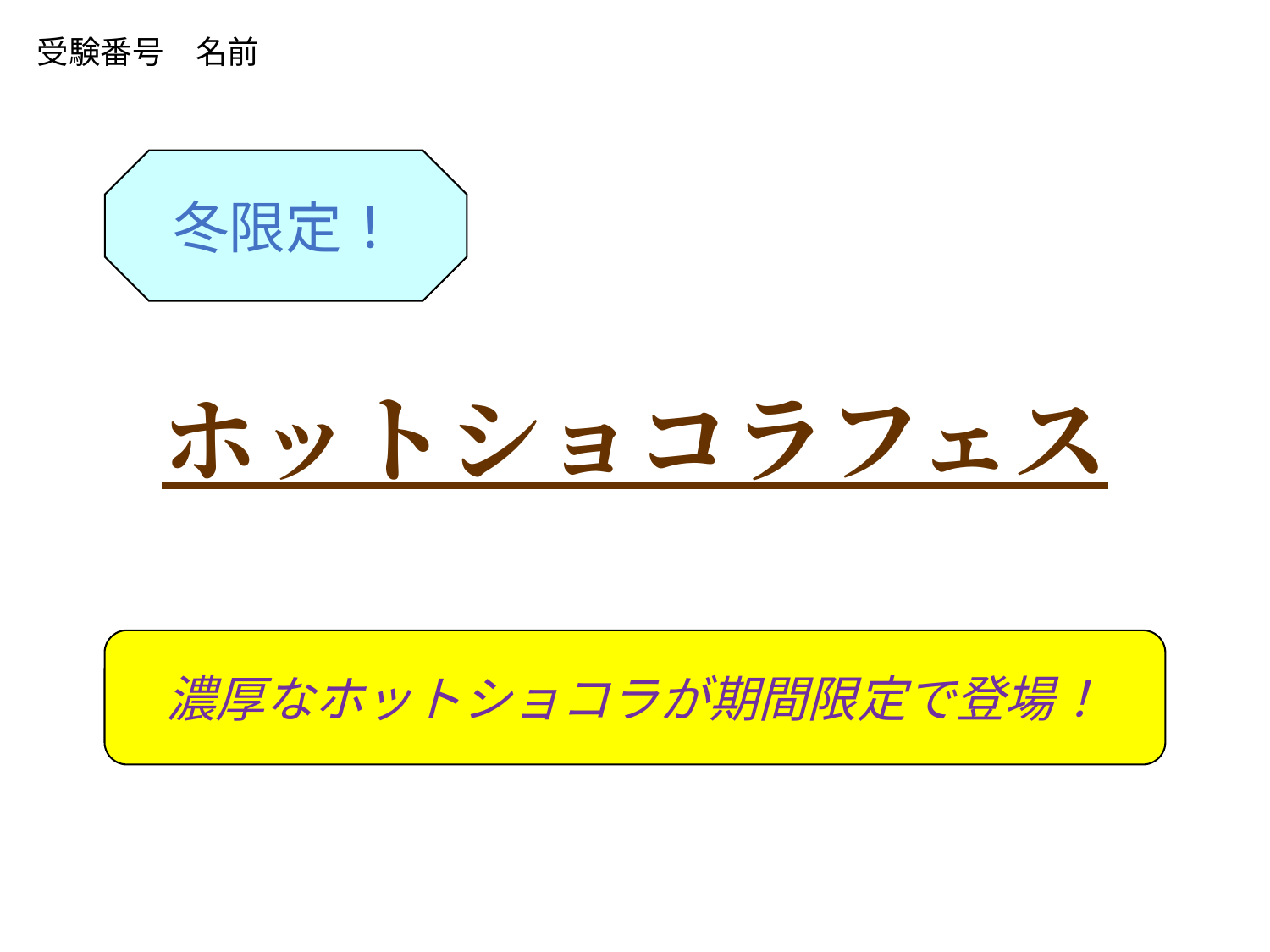

受験番号　名前
冬限定！
ホットショコラフェス
濃厚なホットショコラが期間限定で登場！